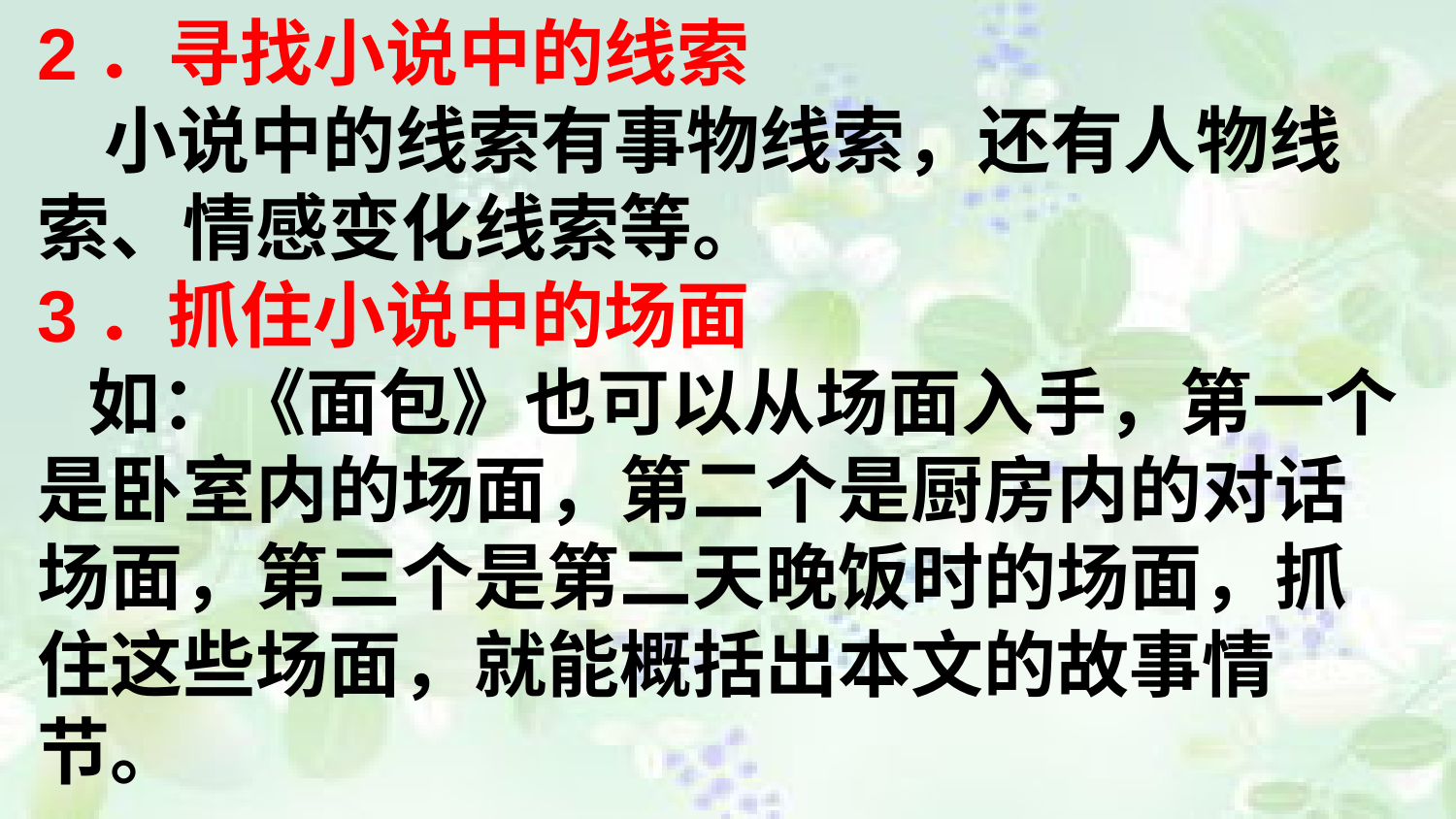

2．寻找小说中的线索
   小说中的线索有事物线索，还有人物线索、情感变化线索等。
3．抓住小说中的场面
  如：《面包》也可以从场面入手，第一个是卧室内的场面，第二个是厨房内的对话场面，第三个是第二天晚饭时的场面，抓住这些场面，就能概括出本文的故事情节。